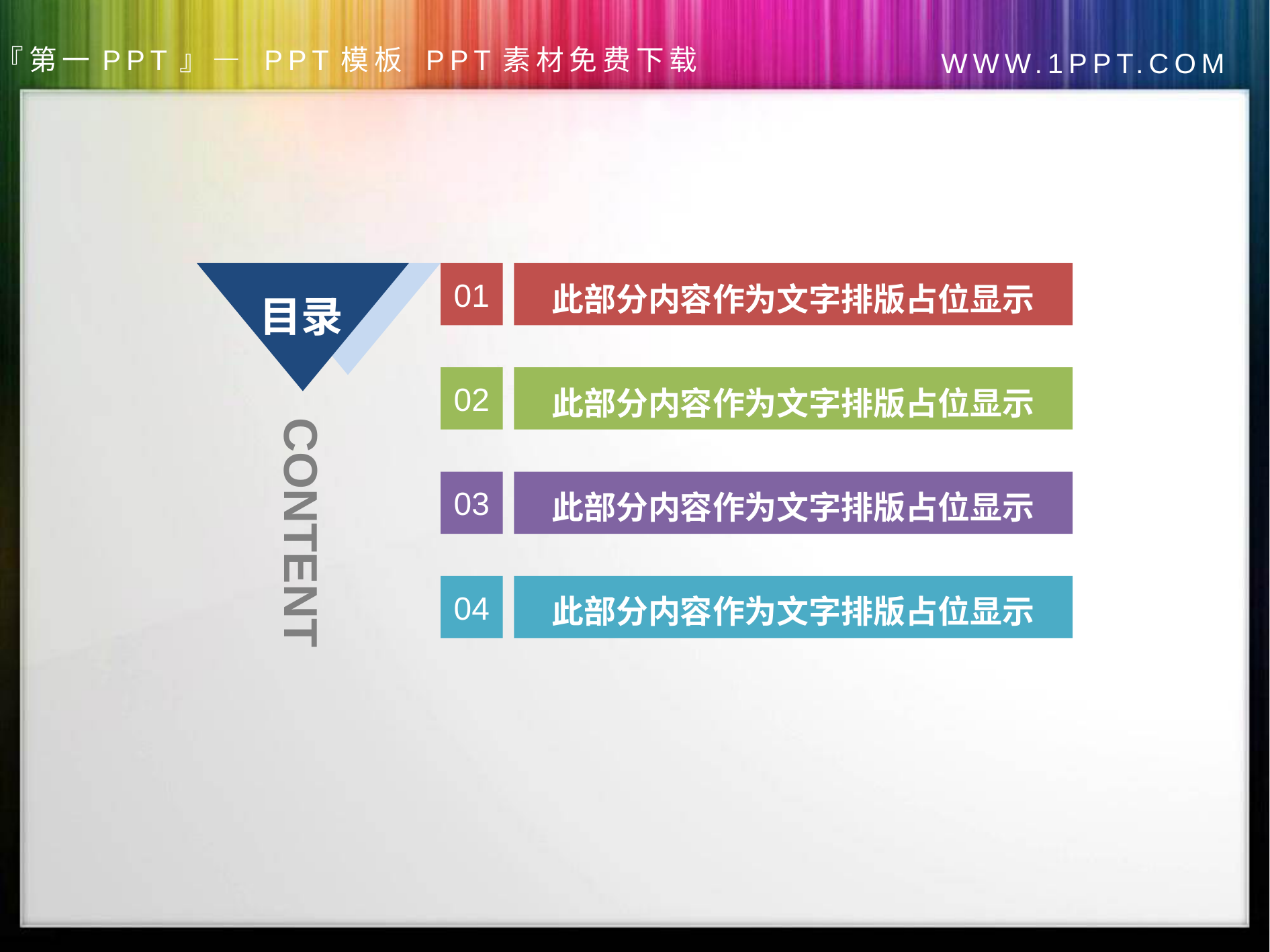

目录
01
此部分内容作为文字排版占位显示
02
此部分内容作为文字排版占位显示
CONTENT
03
此部分内容作为文字排版占位显示
04
此部分内容作为文字排版占位显示